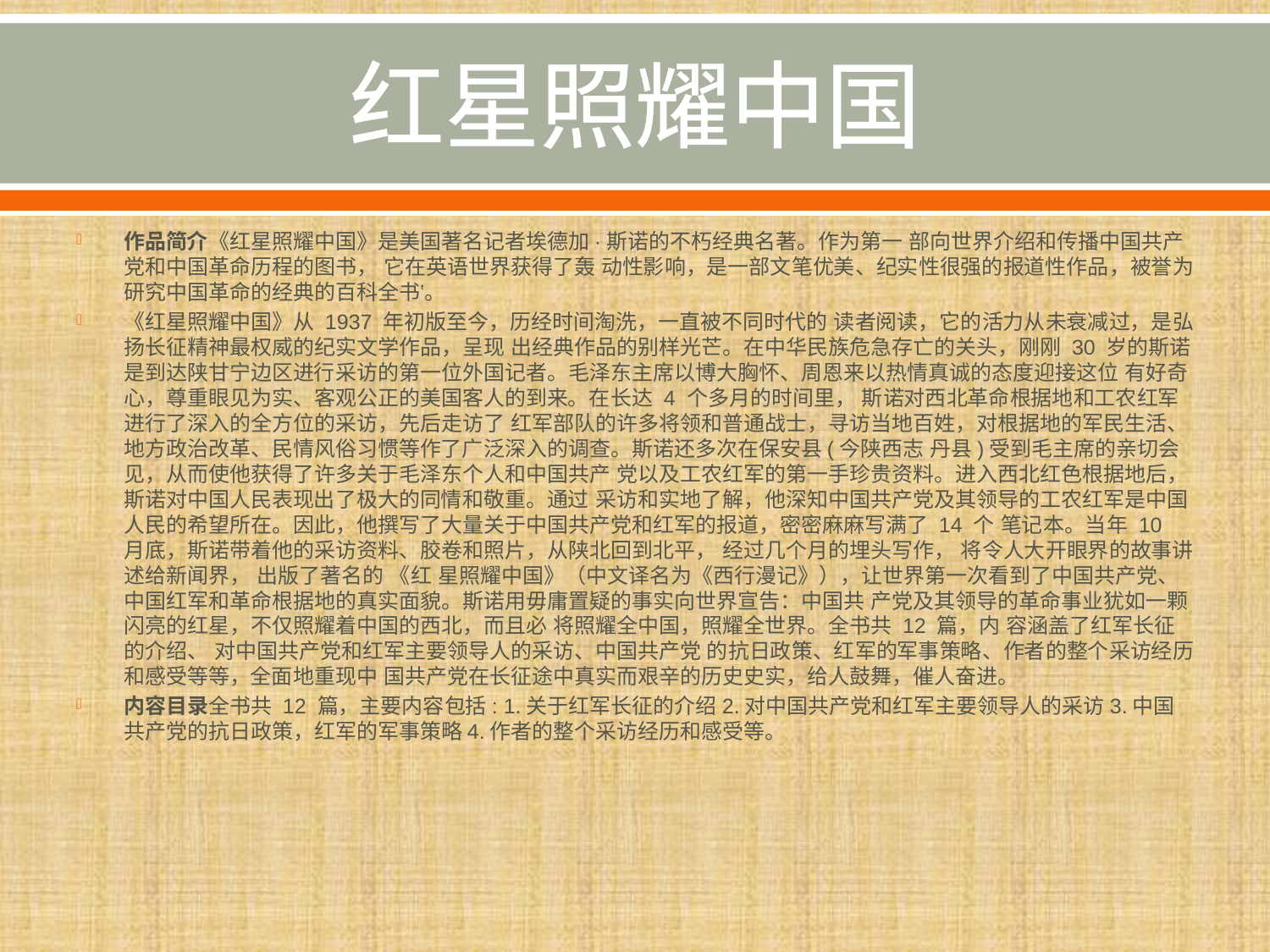

# 红星照耀中国
作品简介《红星照耀中国》是美国著名记者埃德加·斯诺的不朽经典名著。作为第一 部向世界介绍和传播中国共产党和中国革命历程的图书， 它在英语世界获得了轰 动性影响，是一部文笔优美、纪实性很强的报道性作品，被誉为研究中国革命的经典的百科全书‛。
《红星照耀中国》从 1937 年初版至今，历经时间淘洗，一直被不同时代的 读者阅读，它的活力从未衰减过，是弘扬长征精神最权威的纪实文学作品，呈现 出经典作品的别样光芒。在中华民族危急存亡的关头，刚刚 30 岁的斯诺是到达陕甘宁边区进行采访的第一位外国记者。毛泽东主席以博大胸怀、周恩来以热情真诚的态度迎接这位 有好奇心，尊重眼见为实、客观公正的美国客人的到来。在长达 4 个多月的时间里， 斯诺对西北革命根据地和工农红军进行了深入的全方位的采访，先后走访了 红军部队的许多将领和普通战士，寻访当地百姓，对根据地的军民生活、地方政治改革、民情风俗习惯等作了广泛深入的调查。斯诺还多次在保安县(今陕西志 丹县)受到毛主席的亲切会见，从而使他获得了许多关于毛泽东个人和中国共产 党以及工农红军的第一手珍贵资料。进入西北红色根据地后，斯诺对中国人民表现出了极大的同情和敬重。通过 采访和实地了解，他深知中国共产党及其领导的工农红军是中国人民的希望所在。因此，他撰写了大量关于中国共产党和红军的报道，密密麻麻写满了 14 个 笔记本。当年 10 月底，斯诺带着他的采访资料、胶卷和照片，从陕北回到北平， 经过几个月的埋头写作， 将令人大开眼界的故事讲述给新闻界， 出版了著名的 《红 星照耀中国》（中文译名为《西行漫记》），让世界第一次看到了中国共产党、 中国红军和革命根据地的真实面貌。斯诺用毋庸置疑的事实向世界宣告：中国共 产党及其领导的革命事业犹如一颗闪亮的红星，不仅照耀着中国的西北，而且必 将照耀全中国，照耀全世界。全书共 12 篇，内 容涵盖了红军长征的介绍、 对中国共产党和红军主要领导人的采访、中国共产党 的抗日政策、红军的军事策略、作者的整个采访经历和感受等等，全面地重现中 国共产党在长征途中真实而艰辛的历史史实，给人鼓舞，催人奋进。
内容目录全书共 12 篇，主要内容包括: 1.关于红军长征的介绍2.对中国共产党和红军主要领导人的采访3.中国共产党的抗日政策，红军的军事策略4.作者的整个采访经历和感受等。